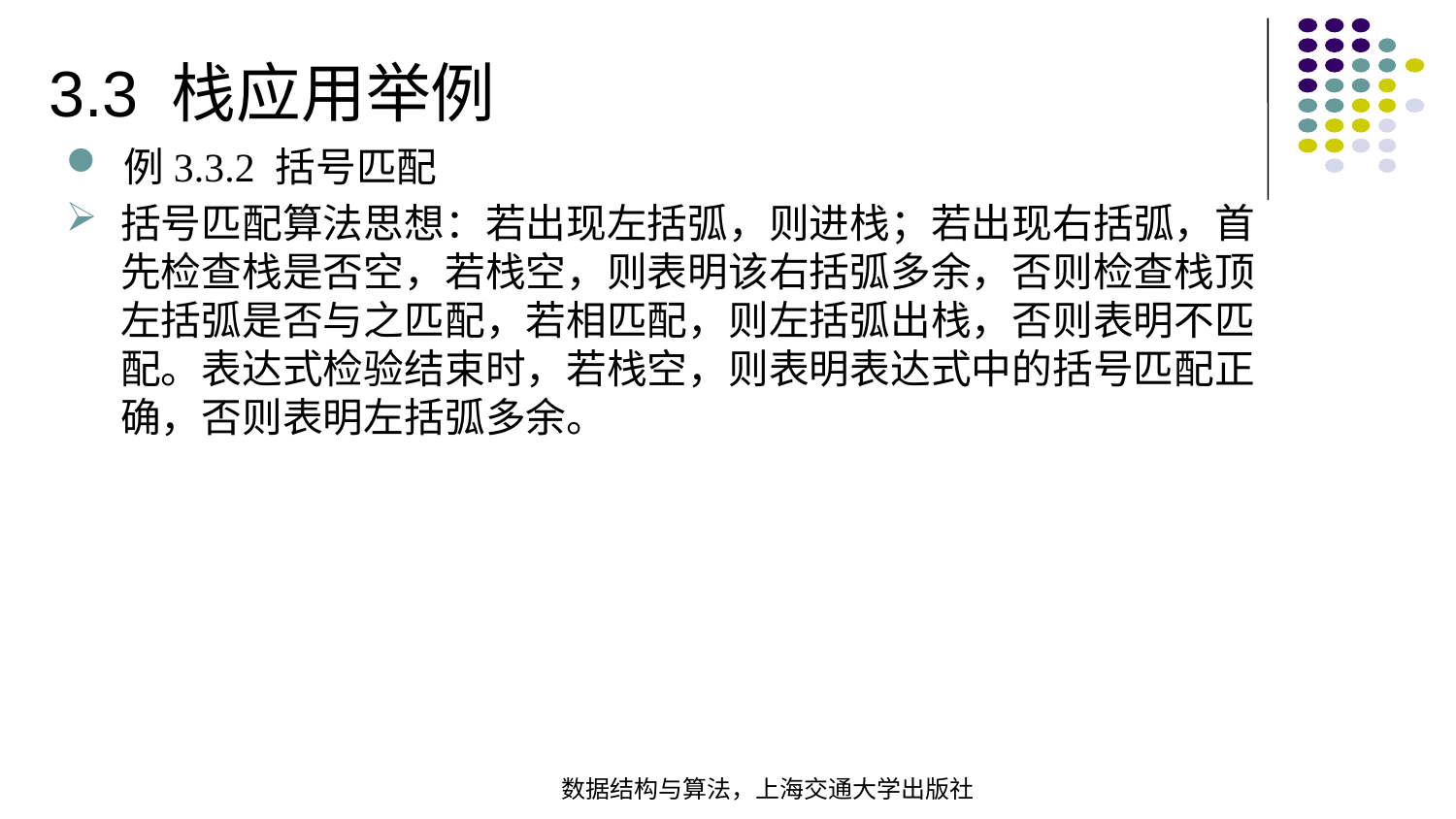

3.3 栈应用举例
例3.3.2 括号匹配
括号匹配算法思想：若出现左括弧，则进栈；若出现右括弧，首先检查栈是否空，若栈空，则表明该右括弧多余，否则检查栈顶左括弧是否与之匹配，若相匹配，则左括弧出栈，否则表明不匹配。表达式检验结束时，若栈空，则表明表达式中的括号匹配正确，否则表明左括弧多余。